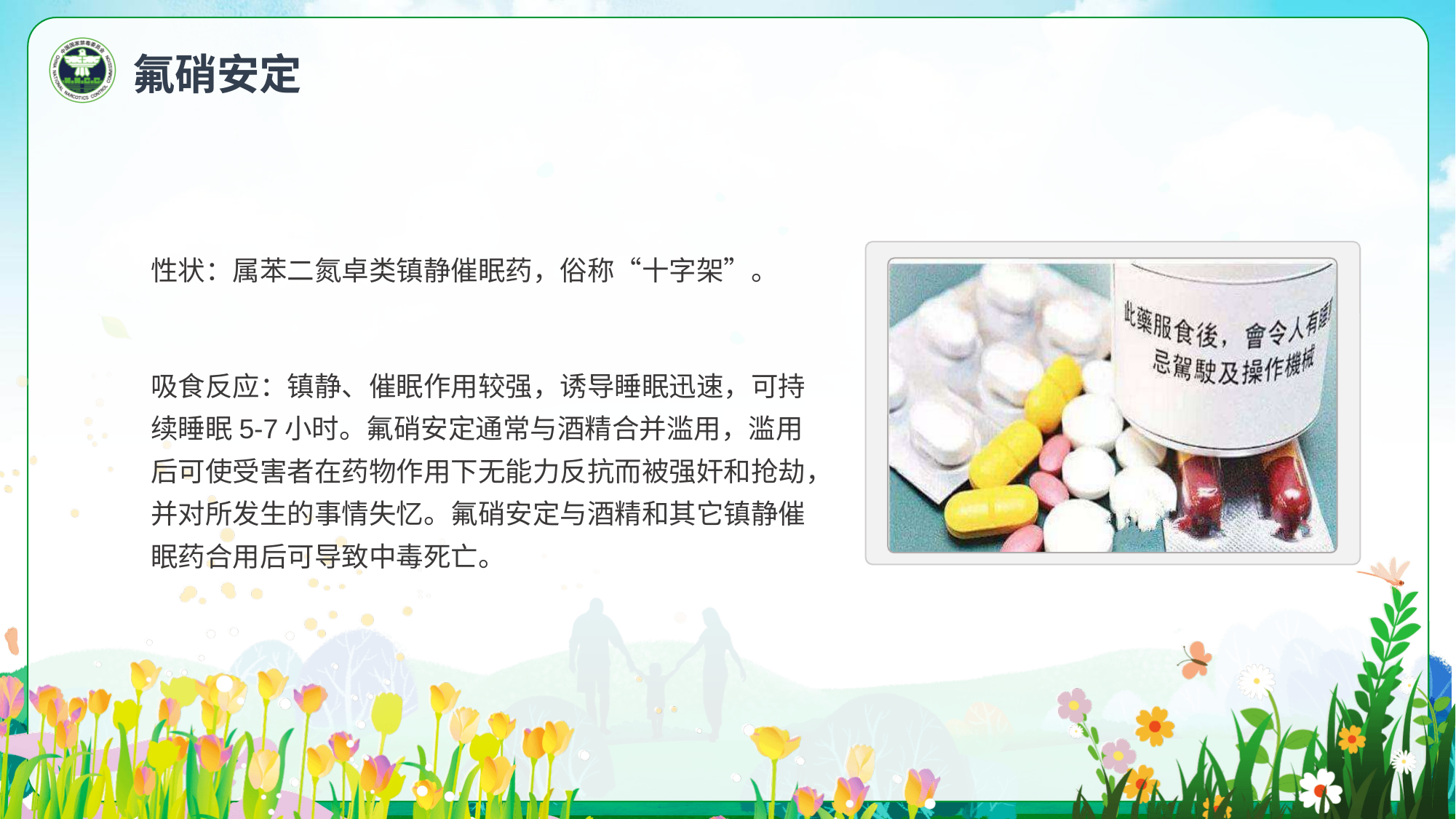

氟硝安定
性状：属苯二氮卓类镇静催眠药，俗称“十字架”。

吸食反应：镇静、催眠作用较强，诱导睡眠迅速，可持续睡眠5-7小时。氟硝安定通常与酒精合并滥用，滥用后可使受害者在药物作用下无能力反抗而被强奸和抢劫，并对所发生的事情失忆。氟硝安定与酒精和其它镇静催眠药合用后可导致中毒死亡。